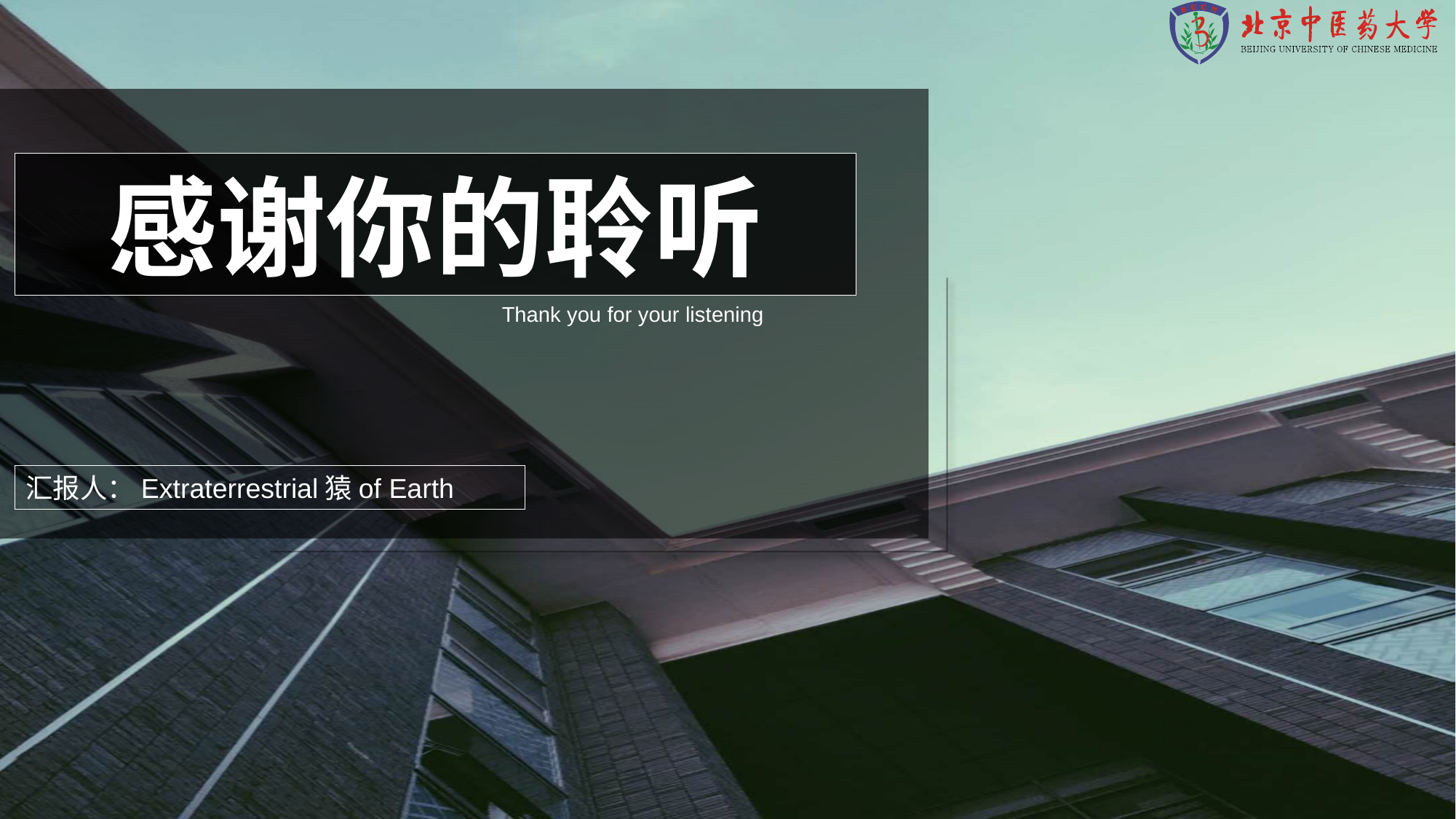

感谢你的聆听
Thank you for your listening
汇报人：Extraterrestrial猿of Earth